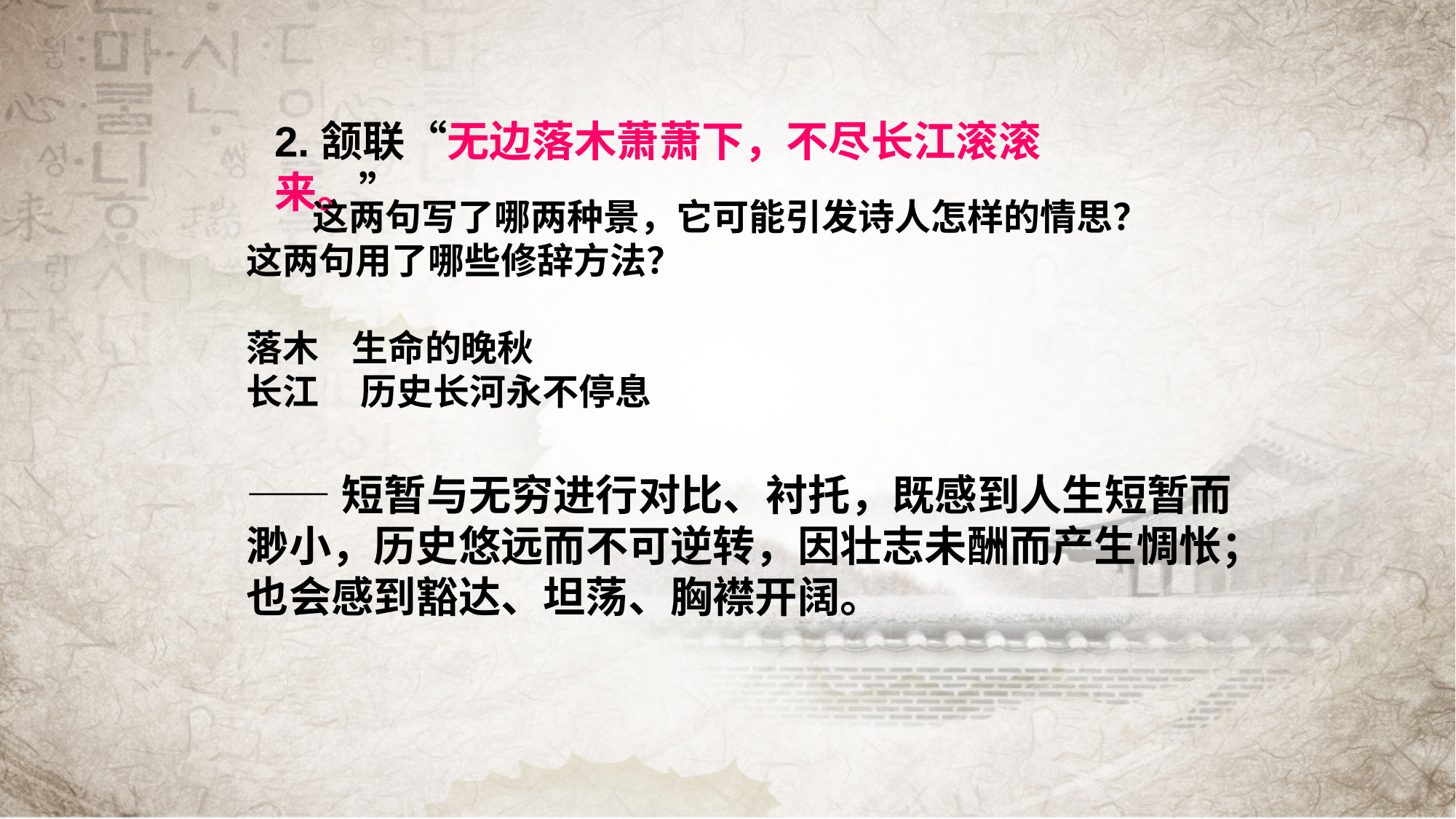

2.颔联“无边落木萧萧下，不尽长江滚滚来。”
       这两句写了哪两种景，它可能引发诗人怎样的情思？这两句用了哪些修辞方法？

落木    生命的晚秋
长江     历史长河永不停息
——短暂与无穷进行对比、衬托，既感到人生短暂而渺小，历史悠远而不可逆转，因壮志未酬而产生惆怅；也会感到豁达、坦荡、胸襟开阔。